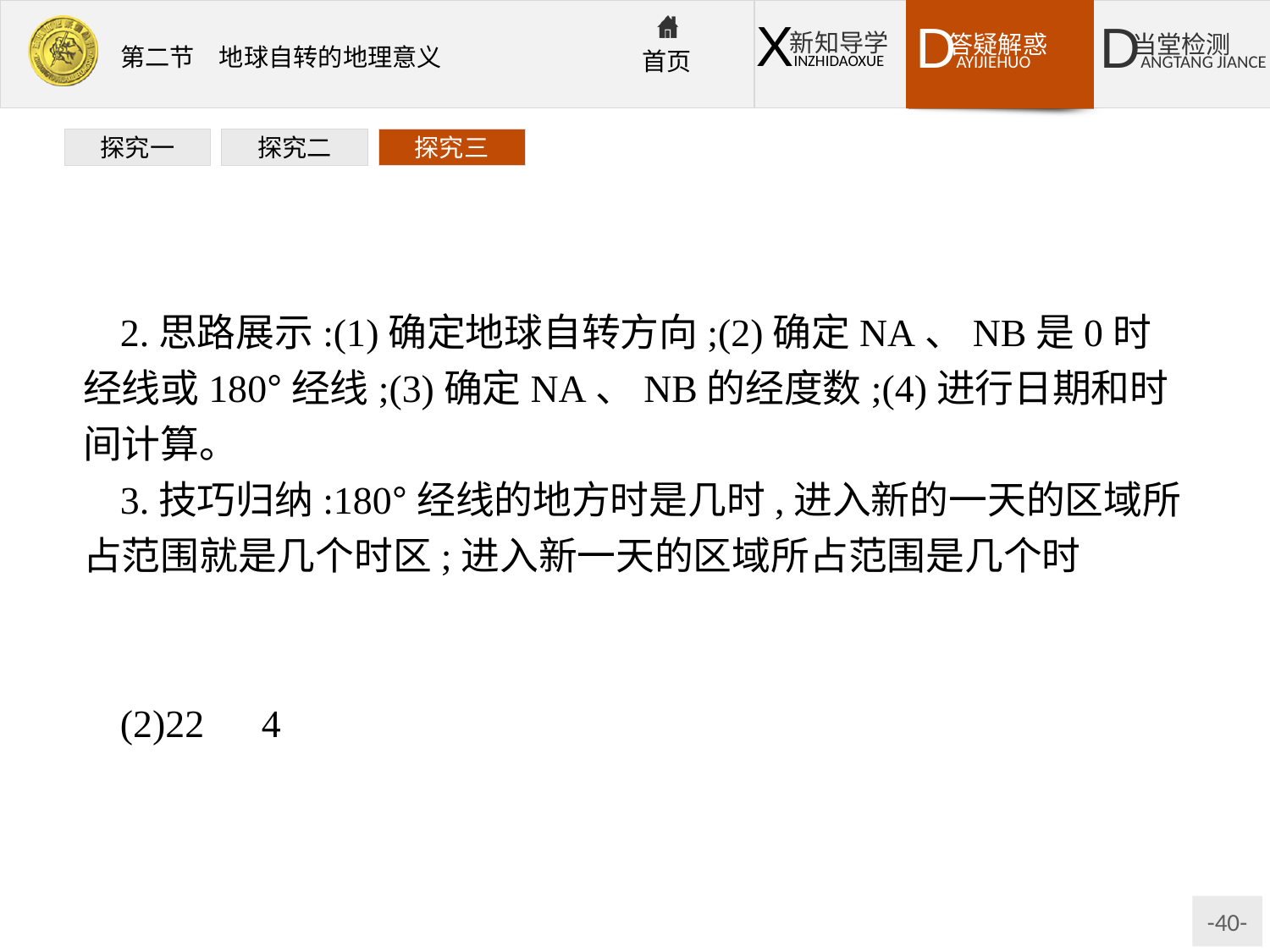

探究一
探究二
探究三
2.思路展示:(1)确定地球自转方向;(2)确定NA、NB是0时经线或180°经线;(3)确定NA、NB的经度数;(4)进行日期和时间计算。
3.技巧归纳:180°经线的地方时是几时,进入新的一天的区域所占范围就是几个时区;进入新一天的区域所占范围是几个时区,180°经线的地方时就是几时。
答案:(1)60°E　180°
(2)22　4